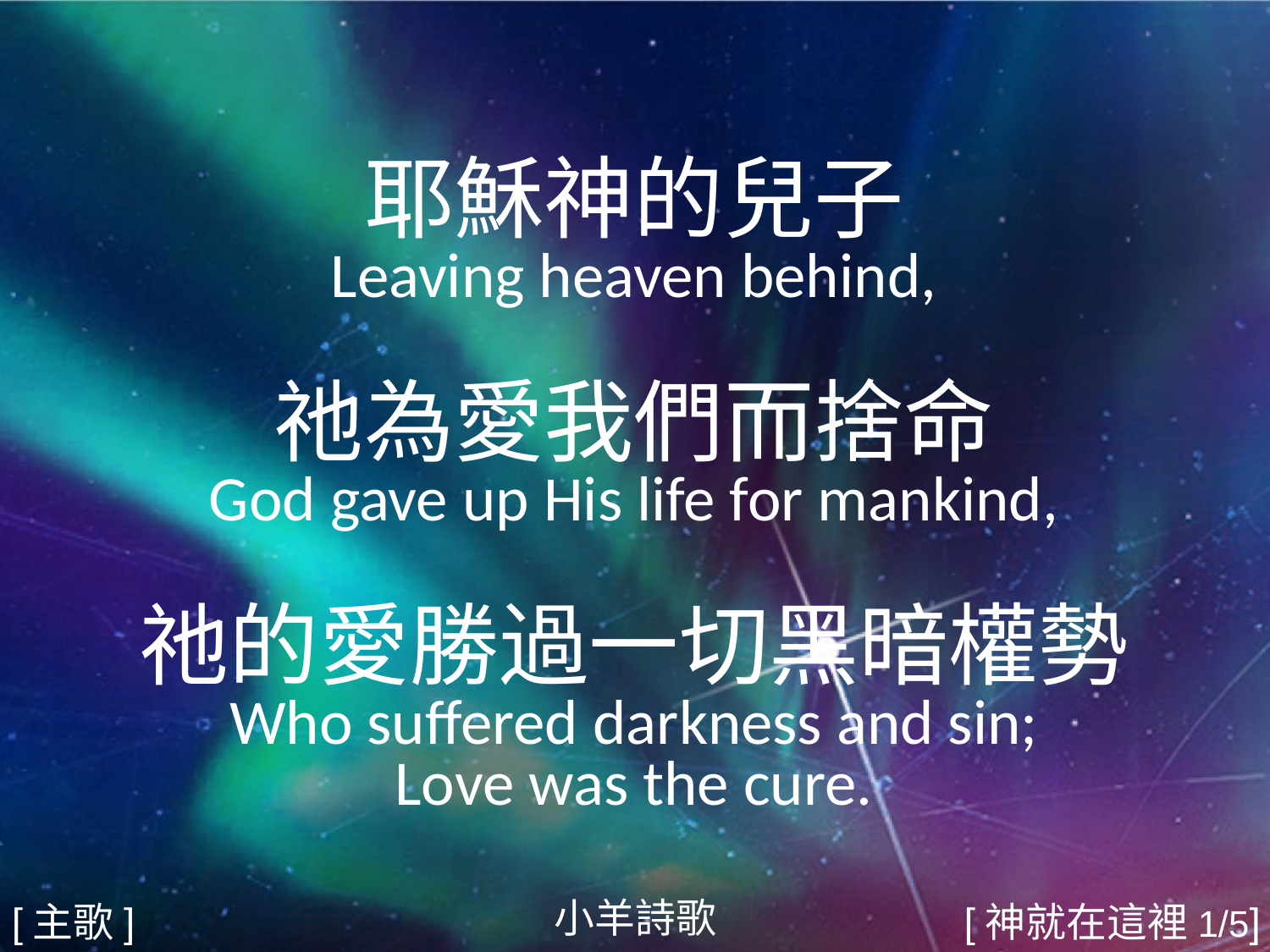

耶穌神的兒子
Leaving heaven behind,

祂為愛我們而捨命
God gave up His life for mankind,

祂的愛勝過一切黑暗權勢
Who suffered darkness and sin;
Love was the cure.
#

小羊詩歌
[主歌]
[神就在這裡1/5]